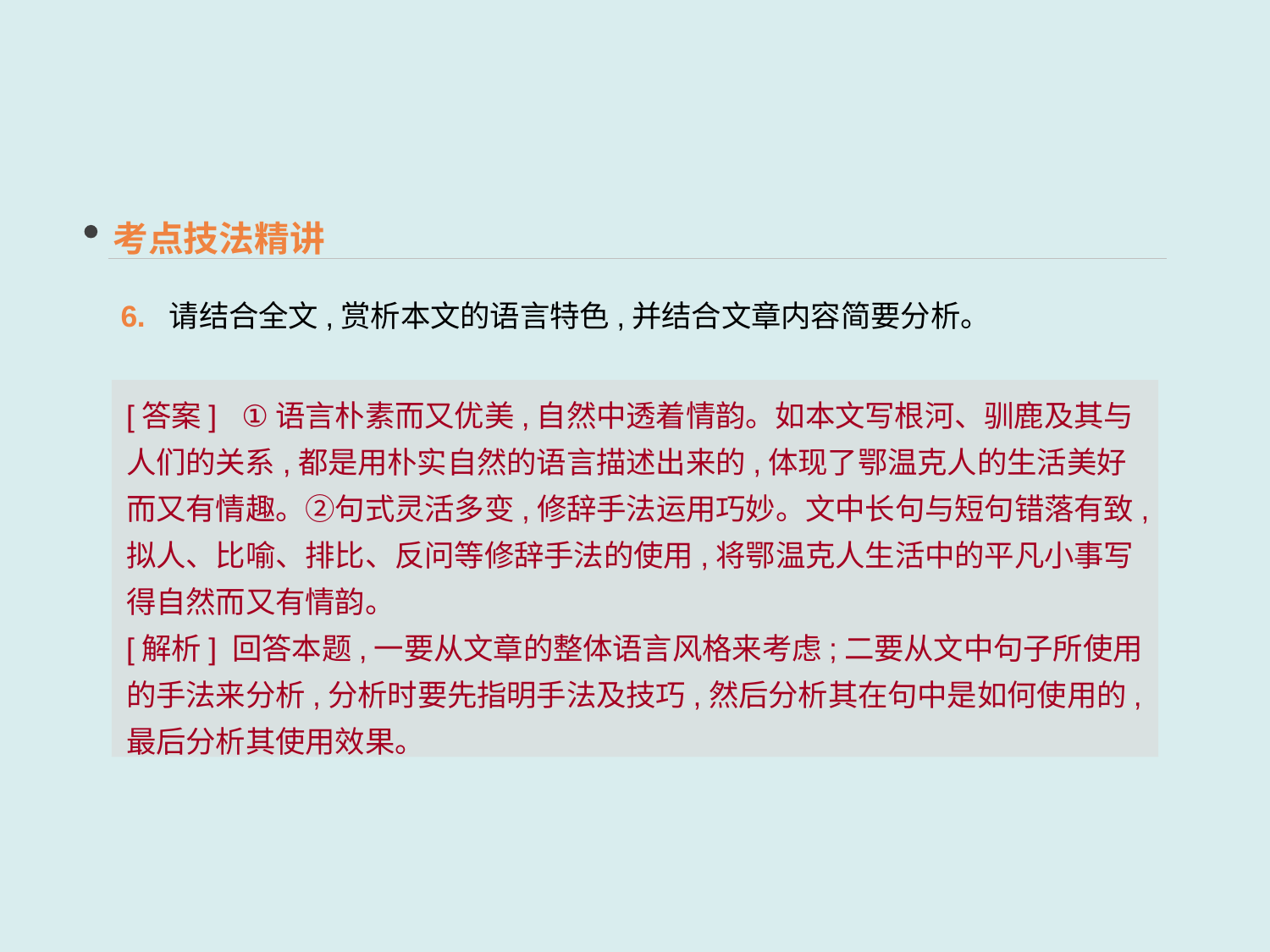

考点技法精讲

6.  请结合全文,赏析本文的语言特色,并结合文章内容简要分析。

[答案]   ①语言朴素而又优美,自然中透着情韵。如本文写根河、驯鹿及其与人们的关系,都是用朴实自然的语言描述出来的,体现了鄂温克人的生活美好而又有情趣。②句式灵活多变,修辞手法运用巧妙。文中长句与短句错落有致,拟人、比喻、排比、反问等修辞手法的使用,将鄂温克人生活中的平凡小事写得自然而又有情韵。
[解析] 回答本题,一要从文章的整体语言风格来考虑;二要从文中句子所使用的手法来分析,分析时要先指明手法及技巧,然后分析其在句中是如何使用的,最后分析其使用效果。